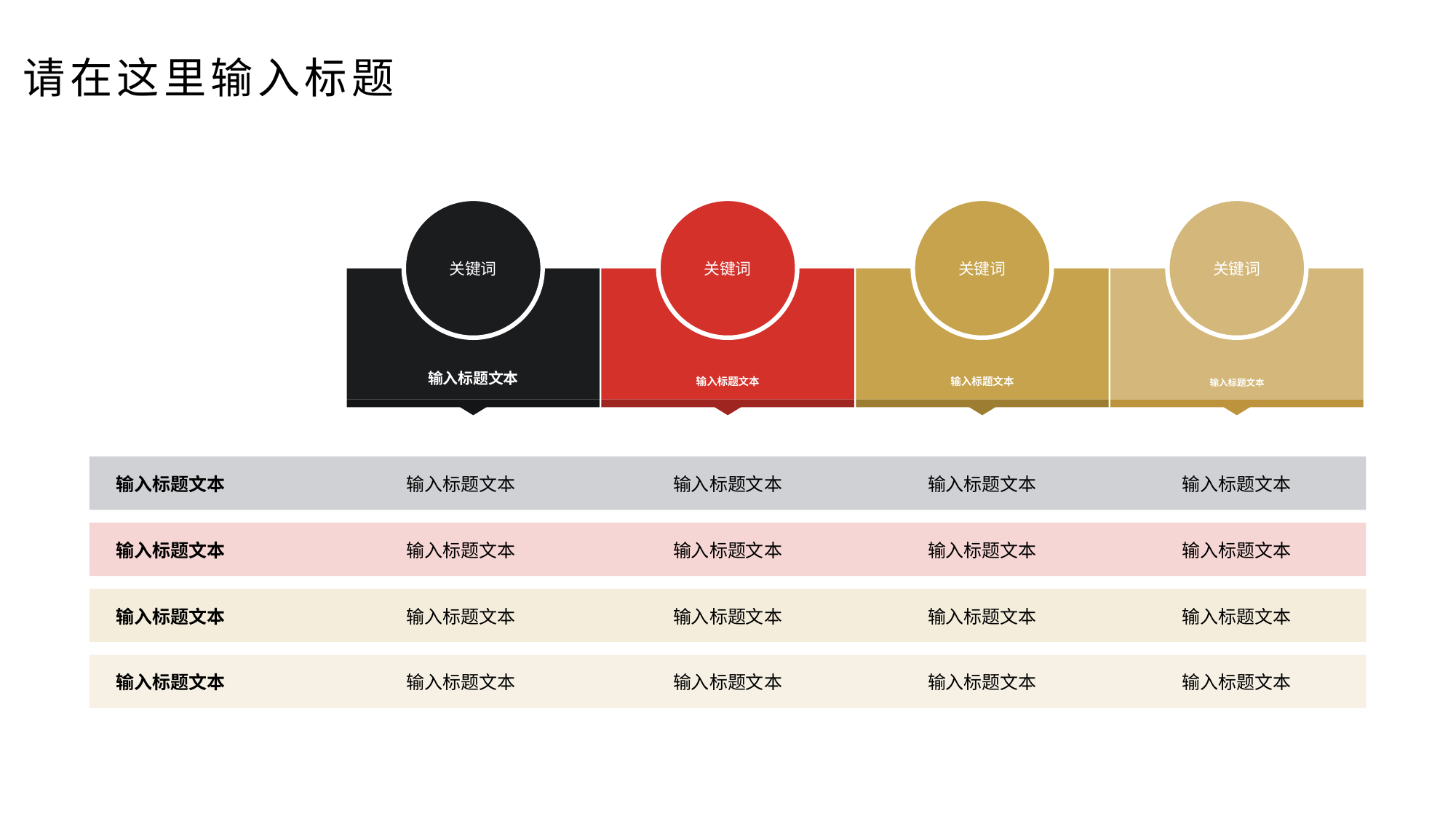

关键词
输入标题文本

关键词
输入标题文本

输入标题文本
关键词
输入标题文本

输入标题文本
关键词
输入标题文本

输入标题文本
输入标题文本
输入标题文本

输入标题文本
输入标题文本
输入标题文本
输入标题文本
输入标题文本

输入标题文本
输入标题文本
输入标题文本
输入标题文本
输入标题文本

输入标题文本
输入标题文本
输入标题文本
输入标题文本
输入标题文本